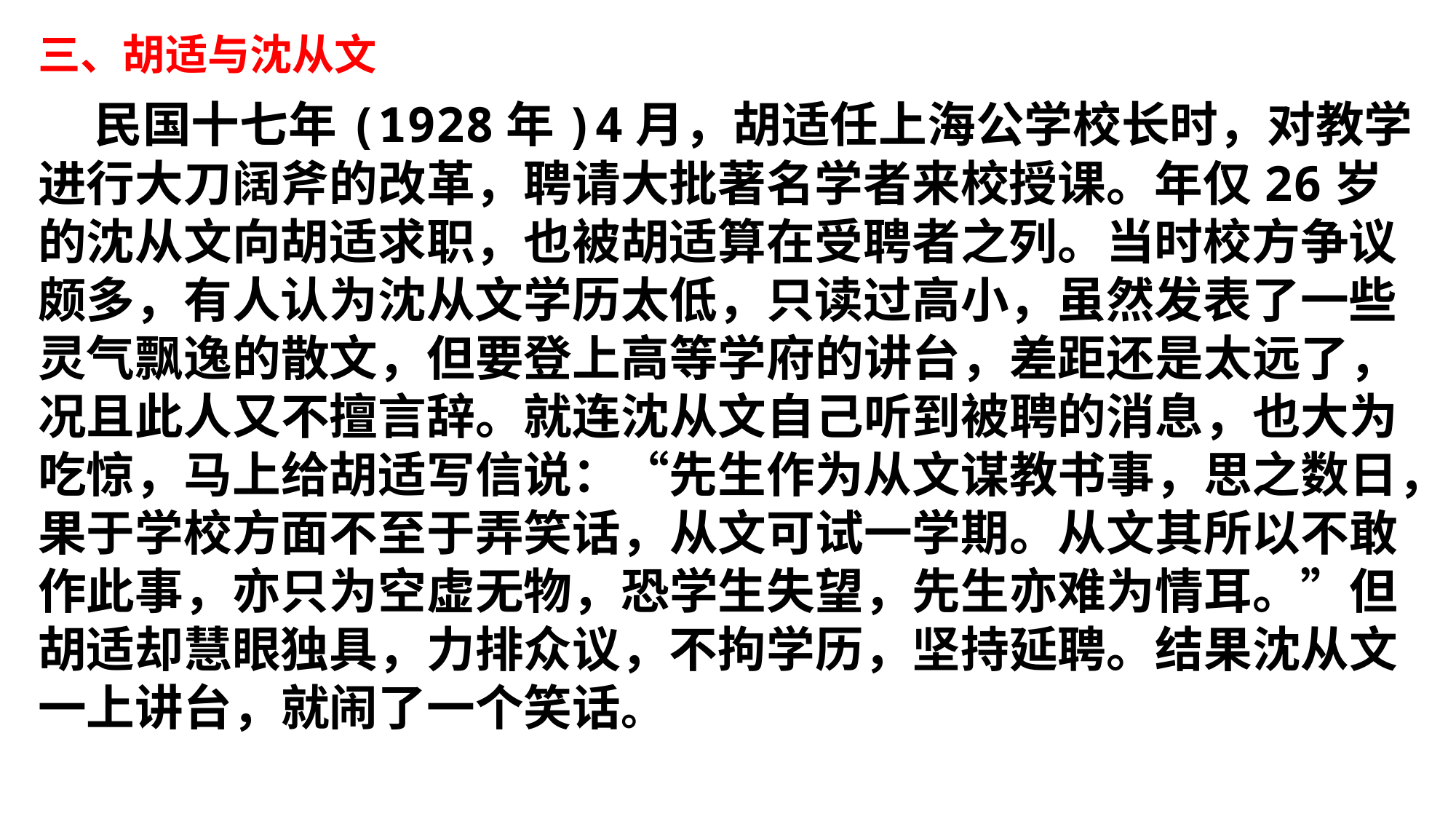

三、胡适与沈从文
    民国十七年(1928年)4月，胡适任上海公学校长时，对教学进行大刀阔斧的改革，聘请大批著名学者来校授课。年仅26岁的沈从文向胡适求职，也被胡适算在受聘者之列。当时校方争议颇多，有人认为沈从文学历太低，只读过高小，虽然发表了一些灵气飘逸的散文，但要登上高等学府的讲台，差距还是太远了，况且此人又不擅言辞。就连沈从文自己听到被聘的消息，也大为吃惊，马上给胡适写信说：“先生作为从文谋教书事，思之数日，果于学校方面不至于弄笑话，从文可试一学期。从文其所以不敢作此事，亦只为空虚无物，恐学生失望，先生亦难为情耳。”但胡适却慧眼独具，力排众议，不拘学历，坚持延聘。结果沈从文一上讲台，就闹了一个笑话。